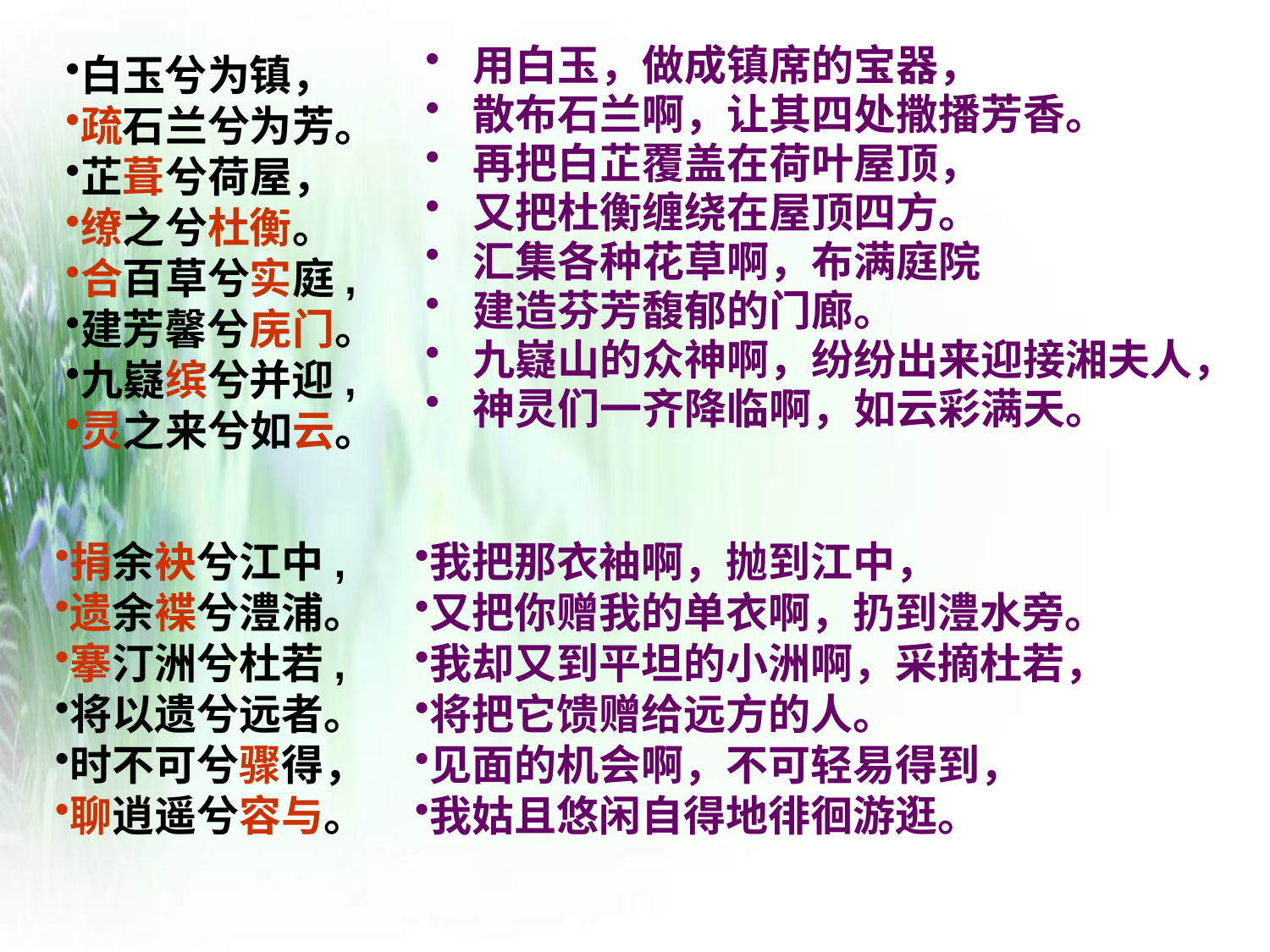

白玉兮为镇，
疏石兰兮为芳。
芷葺兮荷屋，
缭之兮杜衡。
合百草兮实庭,
建芳馨兮庑门。
九嶷缤兮并迎,
灵之来兮如云。
用白玉，做成镇席的宝器，
散布石兰啊，让其四处撒播芳香。
再把白芷覆盖在荷叶屋顶，
又把杜衡缠绕在屋顶四方。
汇集各种花草啊，布满庭院
建造芬芳馥郁的门廊。
九嶷山的众神啊，纷纷出来迎接湘夫人，
神灵们一齐降临啊，如云彩满天。
捐余袂兮江中,
遗余褋兮澧浦。
搴汀洲兮杜若,
将以遗兮远者。
时不可兮骤得，
聊逍遥兮容与。
我把那衣袖啊，抛到江中，
又把你赠我的单衣啊，扔到澧水旁。
我却又到平坦的小洲啊，采摘杜若，
将把它馈赠给远方的人。
见面的机会啊，不可轻易得到，
我姑且悠闲自得地徘徊游逛。